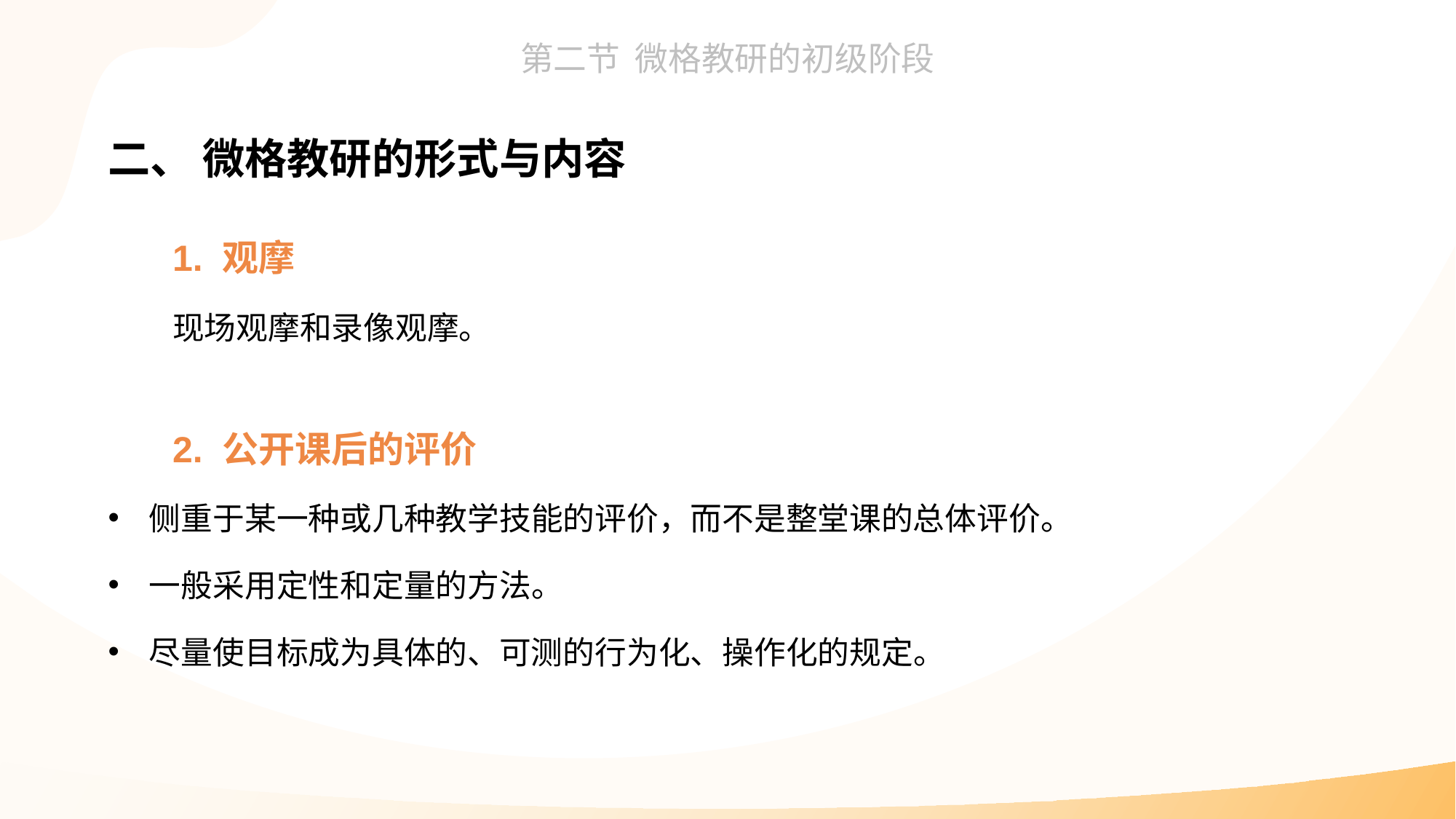

二、 微格教研的形式与内容
1. 观摩
现场观摩和录像观摩。

2. 公开课后的评价
侧重于某一种或几种教学技能的评价，而不是整堂课的总体评价。
一般采用定性和定量的方法。
尽量使目标成为具体的、可测的行为化、操作化的规定。